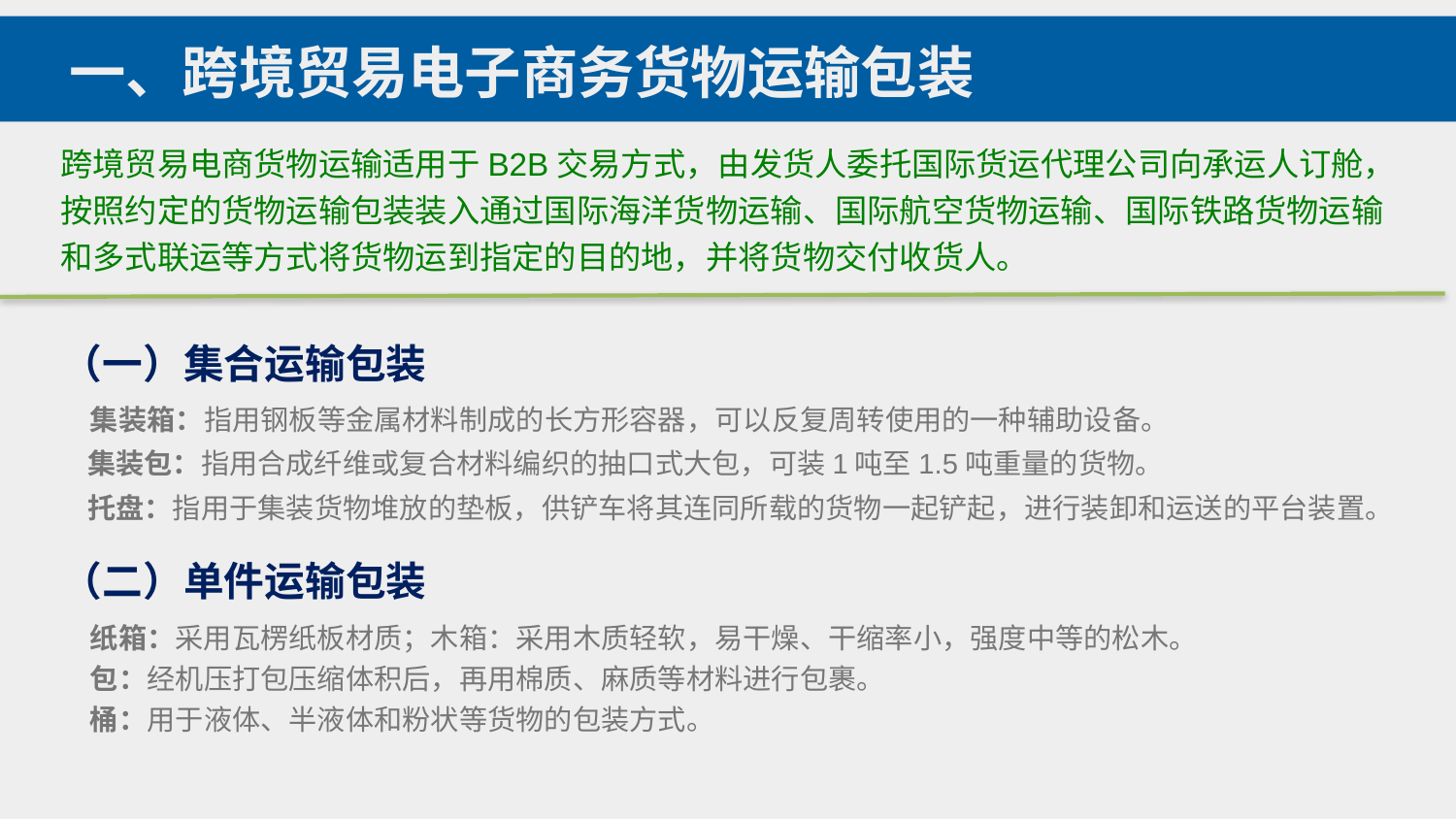

一、跨境贸易电子商务货物运输包装
跨境贸易电商货物运输适用于B2B交易方式，由发货人委托国际货运代理公司向承运人订舱，按照约定的货物运输包装装入通过国际海洋货物运输、国际航空货物运输、国际铁路货物运输和多式联运等方式将货物运到指定的目的地，并将货物交付收货人。
（一）集合运输包装
集装箱：指用钢板等金属材料制成的长方形容器，可以反复周转使用的一种辅助设备。
集装包：指用合成纤维或复合材料编织的抽口式大包，可装1吨至1.5吨重量的货物。
托盘：指用于集装货物堆放的垫板，供铲车将其连同所载的货物一起铲起，进行装卸和运送的平台装置。
（二）单件运输包装
纸箱：采用瓦楞纸板材质；木箱：采用木质轻软，易干燥、干缩率小，强度中等的松木。
包：经机压打包压缩体积后，再用棉质、麻质等材料进行包裹。
桶：用于液体、半液体和粉状等货物的包装方式。